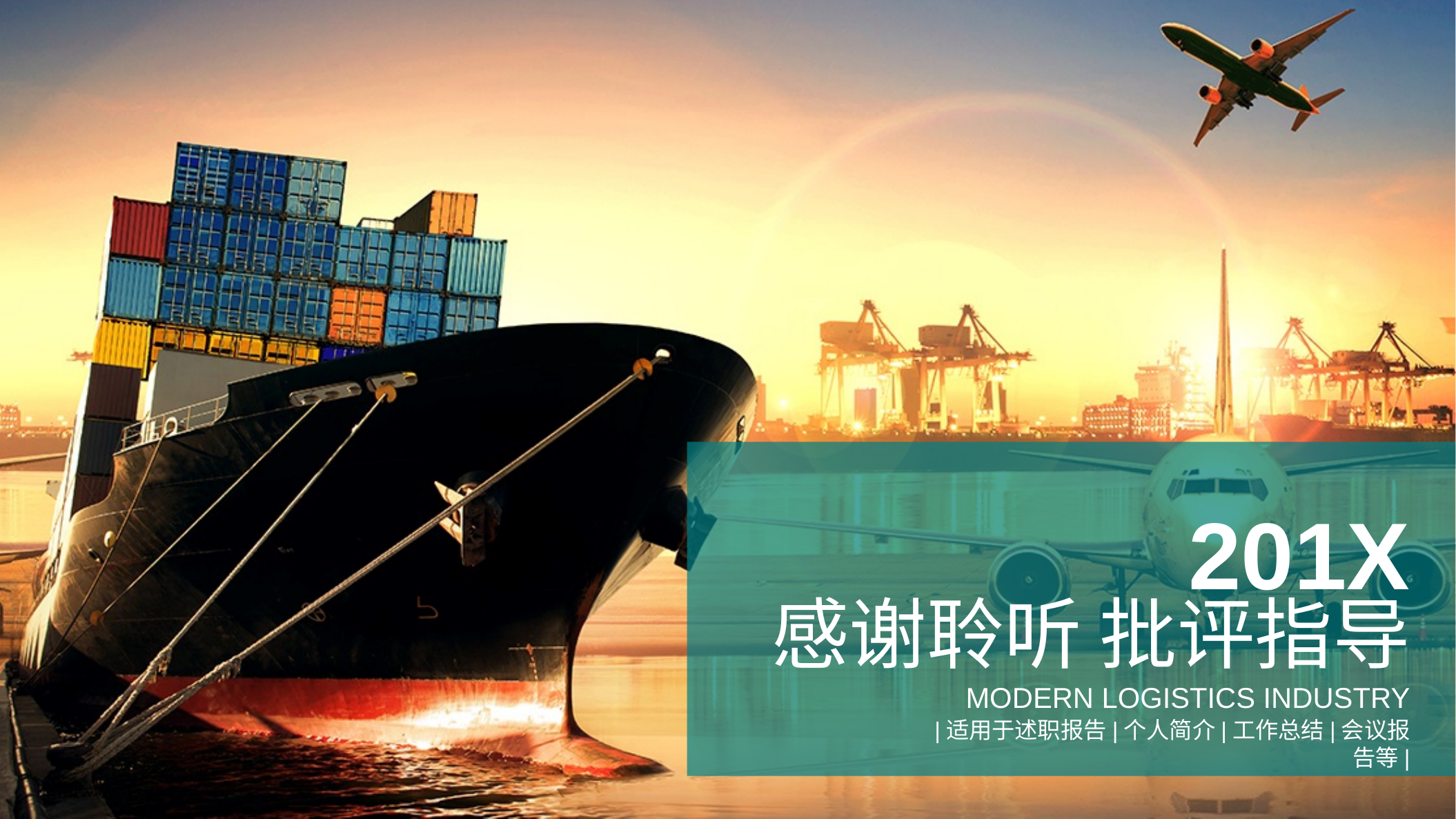

201X
感谢聆听 批评指导
MODERN LOGISTICS INDUSTRY
|适用于述职报告|个人简介|工作总结|会议报告等|